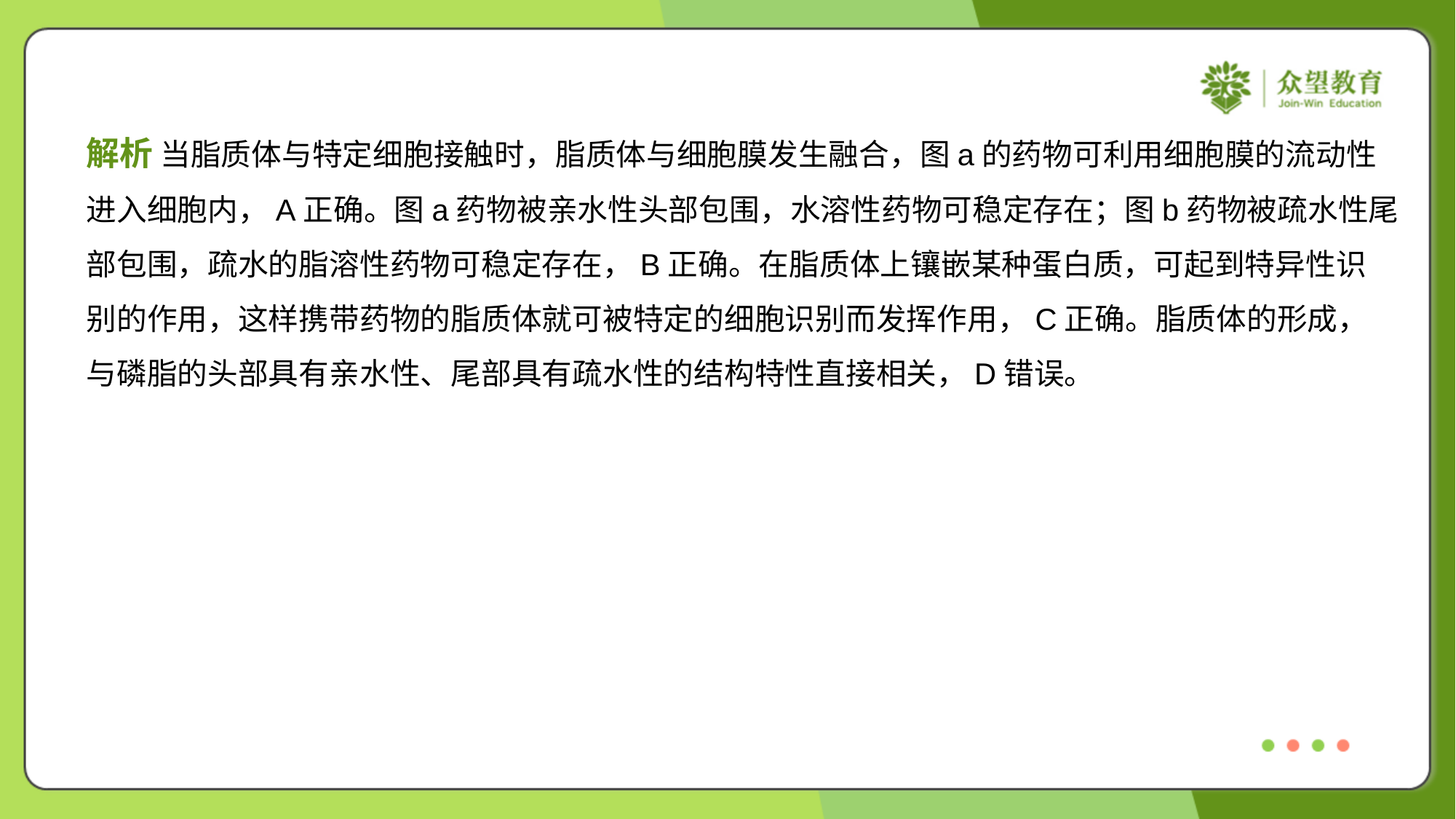

解析 当脂质体与特定细胞接触时，脂质体与细胞膜发生融合，图a的药物可利用细胞膜的流动性
进入细胞内，A正确。图a药物被亲水性头部包围，水溶性药物可稳定存在；图b药物被疏水性尾
部包围，疏水的脂溶性药物可稳定存在，B正确。在脂质体上镶嵌某种蛋白质，可起到特异性识
别的作用，这样携带药物的脂质体就可被特定的细胞识别而发挥作用，C正确。脂质体的形成，
与磷脂的头部具有亲水性、尾部具有疏水性的结构特性直接相关，D错误。